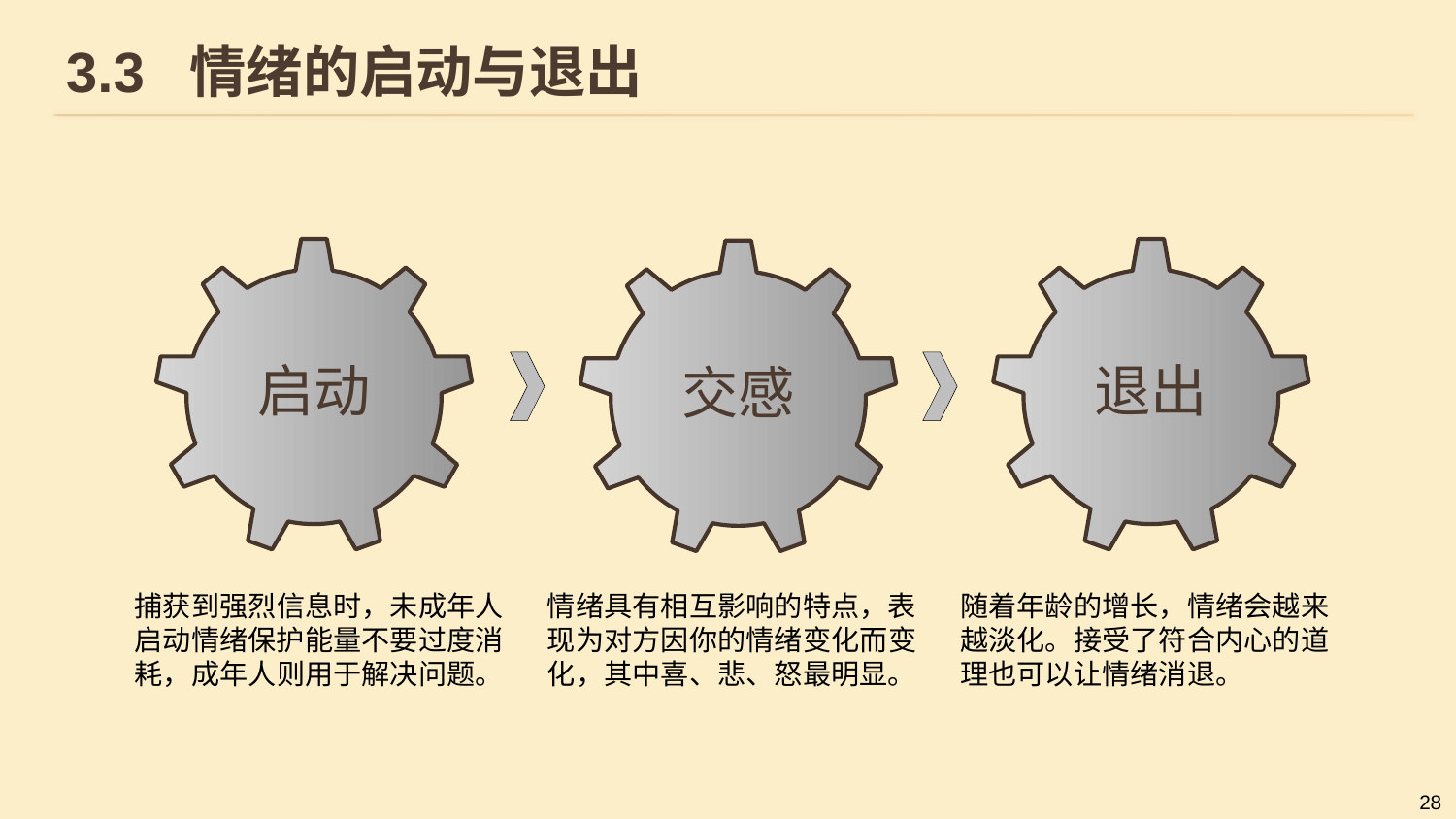

# 3.3  情绪的启动与退出
启动
退出
交感

捕获到强烈信息时，未成年人启动情绪保护能量不要过度消耗，成年人则用于解决问题。
情绪具有相互影响的特点，表现为对方因你的情绪变化而变化，其中喜、悲、怒最明显。
随着年龄的增长，情绪会越来越淡化。接受了符合内心的道理也可以让情绪消退。
28